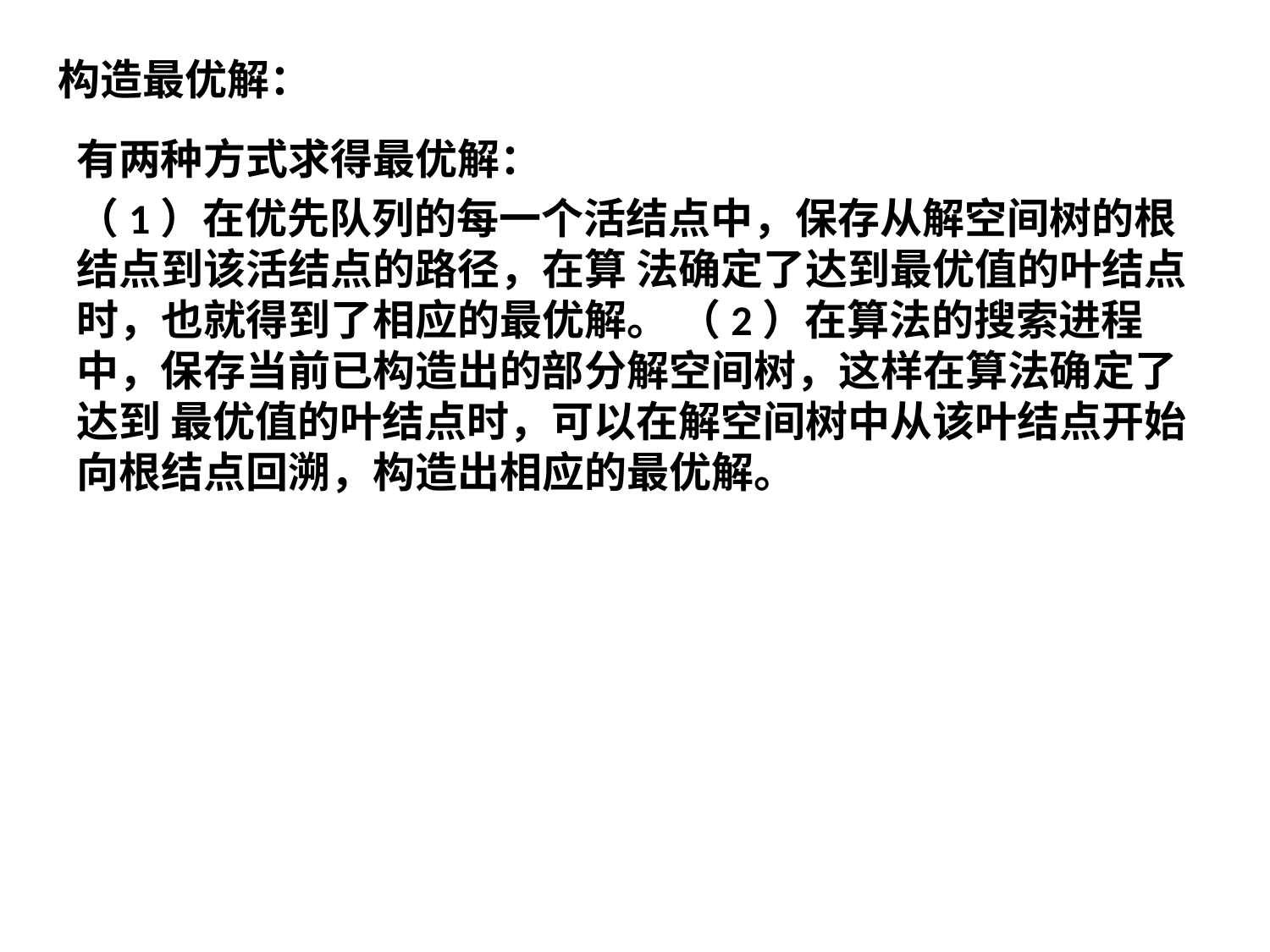

构造最优解：
有两种方式求得最优解：
（1）在优先队列的每一个活结点中，保存从解空间树的根结点到该活结点的路径，在算 法确定了达到最优值的叶结点时，也就得到了相应的最优解。 （2）在算法的搜索进程中，保存当前已构造出的部分解空间树，这样在算法确定了达到 最优值的叶结点时，可以在解空间树中从该叶结点开始向根结点回溯，构造出相应的最优解。